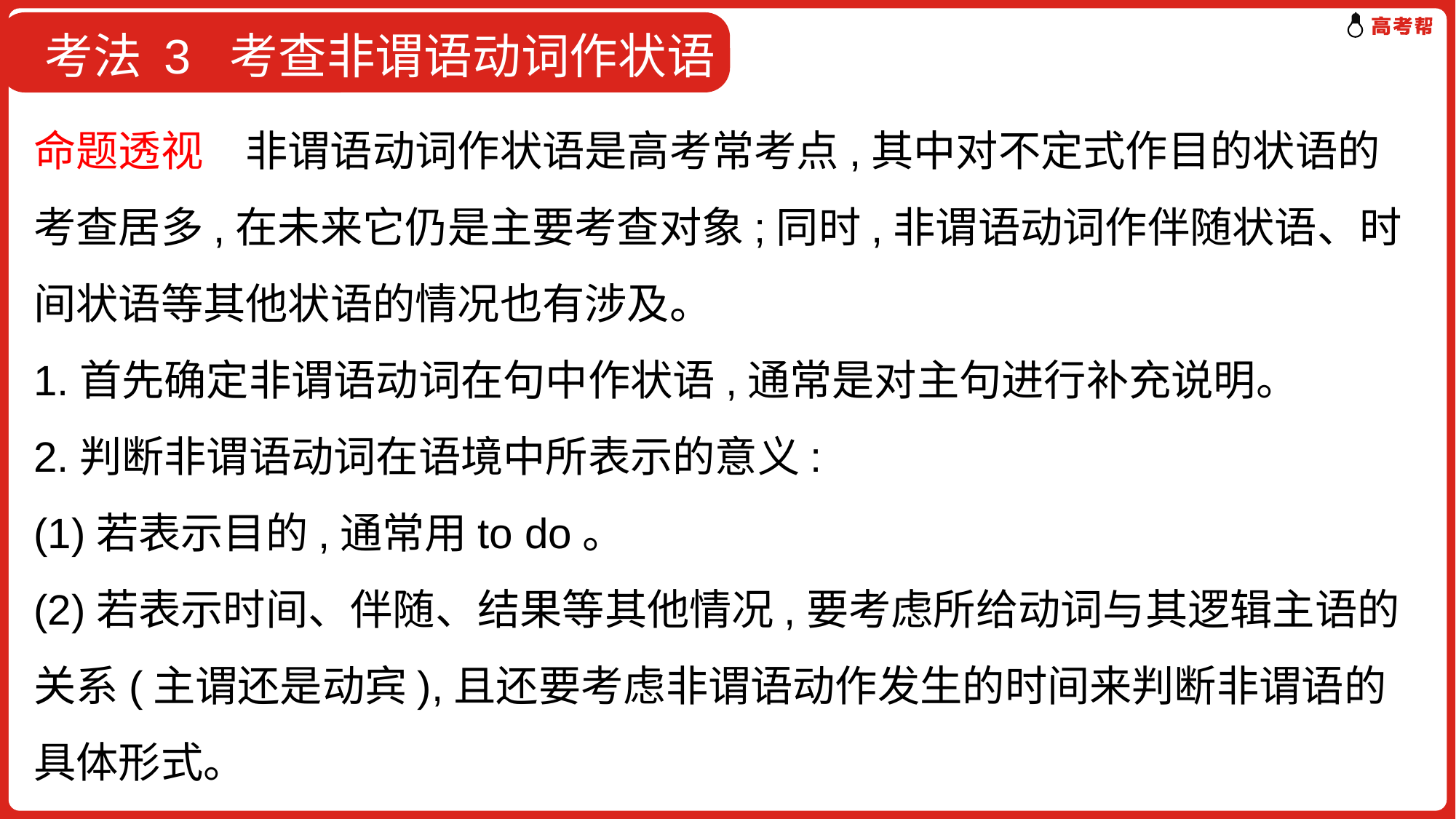

考法 3  考查非谓语动词作状语
命题透视　非谓语动词作状语是高考常考点,其中对不定式作目的状语的考查居多,在未来它仍是主要考查对象;同时,非谓语动词作伴随状语、时间状语等其他状语的情况也有涉及。
1.首先确定非谓语动词在句中作状语,通常是对主句进行补充说明。
2.判断非谓语动词在语境中所表示的意义:
(1)若表示目的,通常用to do。
(2)若表示时间、伴随、结果等其他情况,要考虑所给动词与其逻辑主语的关系(主谓还是动宾),且还要考虑非谓语动作发生的时间来判断非谓语的具体形式。